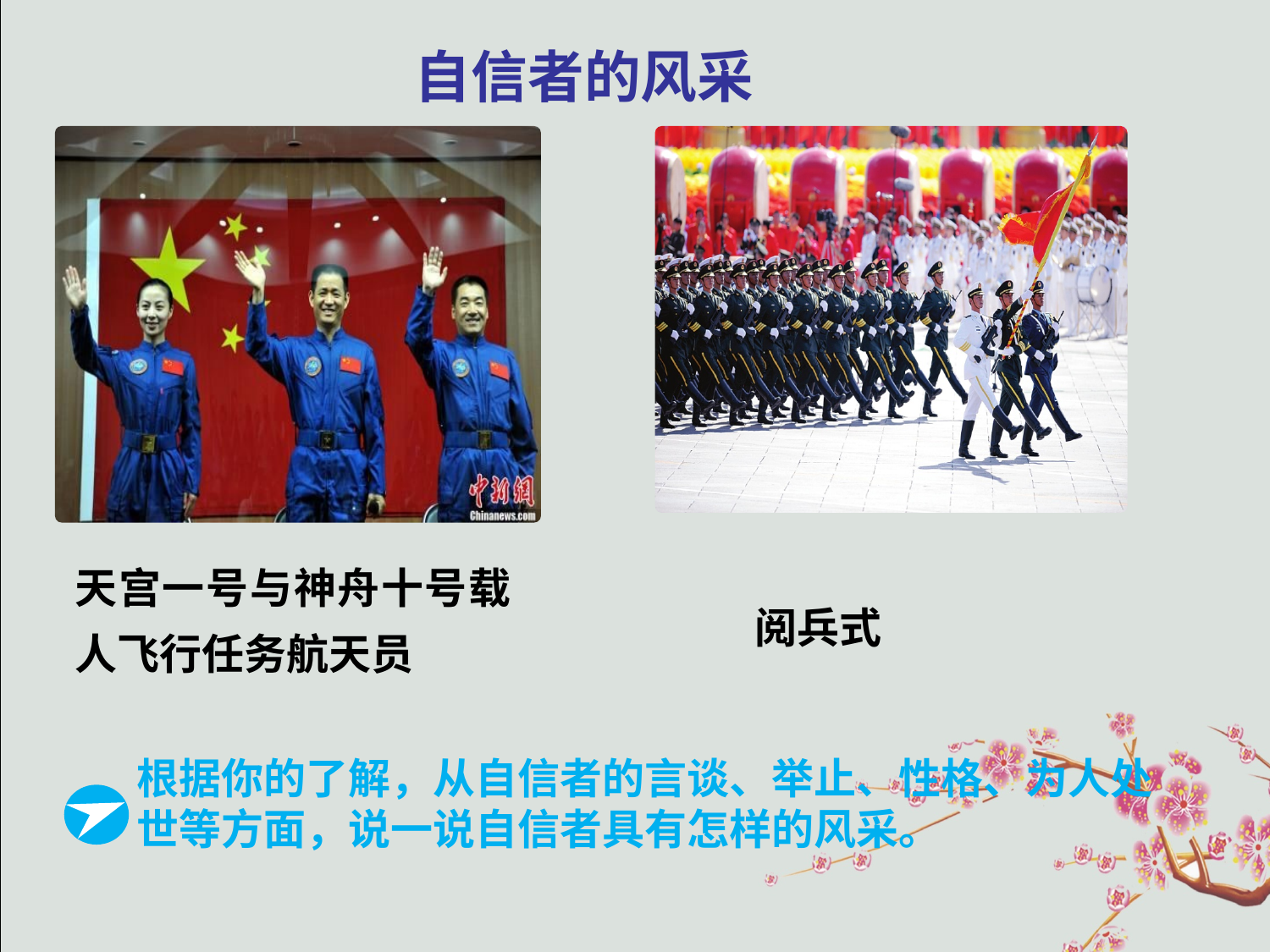

自信者的风采

天宫一号与神舟十号载人飞行任务航天员
阅兵式
根据你的了解，从自信者的言谈、举止、性格、为人处世等方面，说一说自信者具有怎样的风采。